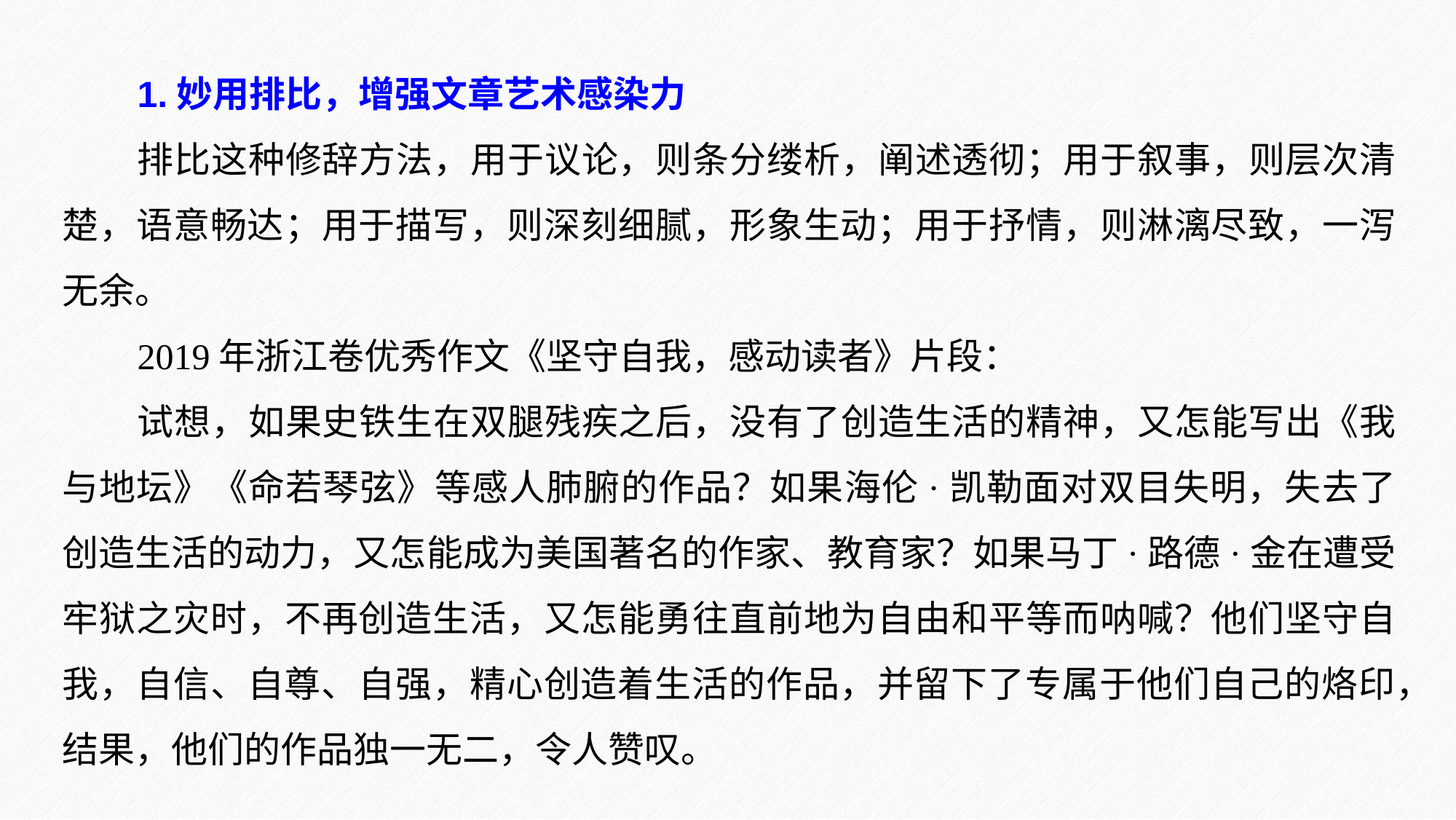

1.妙用排比，增强文章艺术感染力
排比这种修辞方法，用于议论，则条分缕析，阐述透彻；用于叙事，则层次清楚，语意畅达；用于描写，则深刻细腻，形象生动；用于抒情，则淋漓尽致，一泻无余。
2019年浙江卷优秀作文《坚守自我，感动读者》片段：
试想，如果史铁生在双腿残疾之后，没有了创造生活的精神，又怎能写出《我与地坛》《命若琴弦》等感人肺腑的作品？如果海伦·凯勒面对双目失明，失去了创造生活的动力，又怎能成为美国著名的作家、教育家？如果马丁·路德·金在遭受牢狱之灾时，不再创造生活，又怎能勇往直前地为自由和平等而呐喊？他们坚守自我，自信、自尊、自强，精心创造着生活的作品，并留下了专属于他们自己的烙印，结果，他们的作品独一无二，令人赞叹。